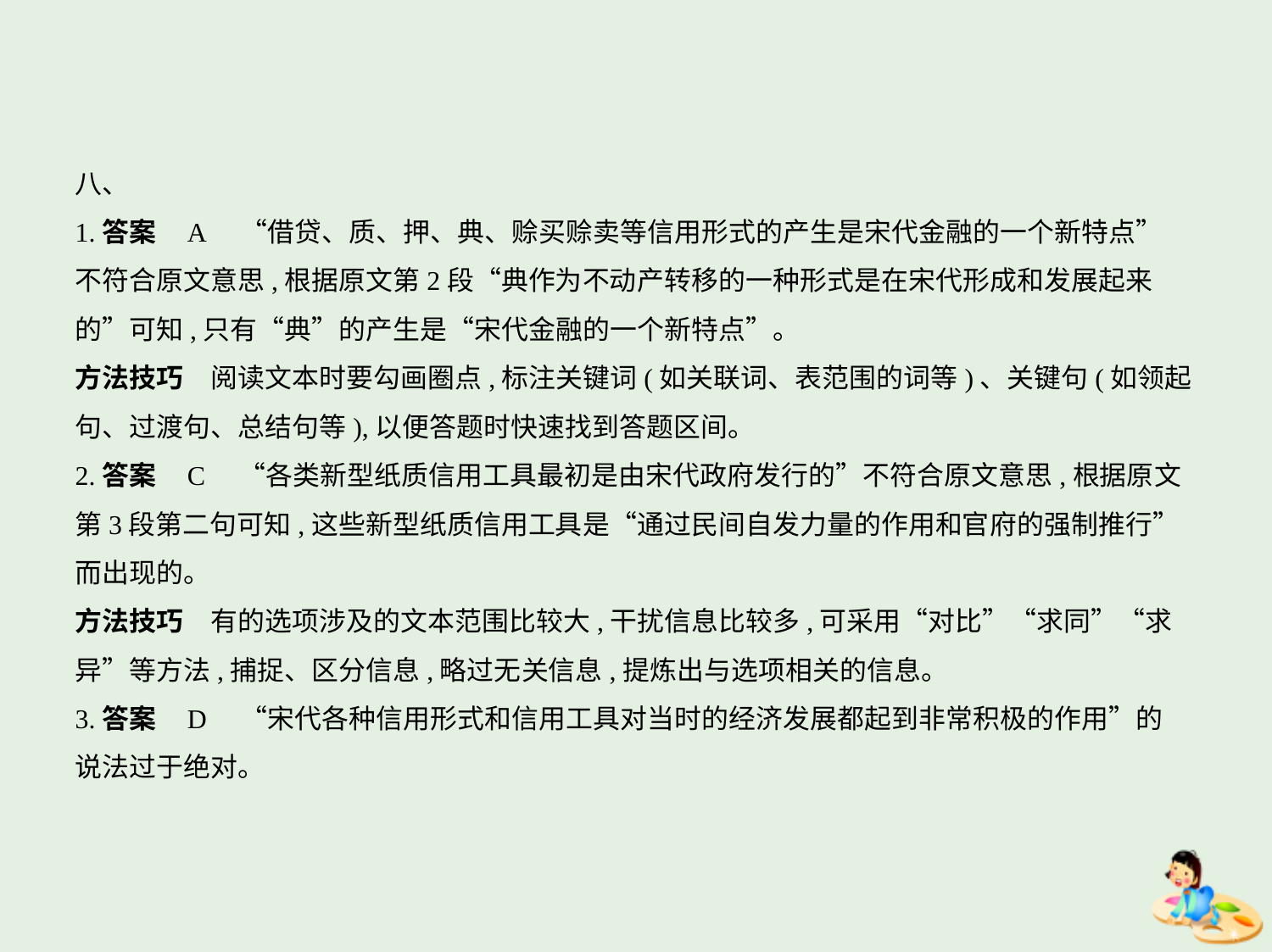

八、
1.答案    A　“借贷、质、押、典、赊买赊卖等信用形式的产生是宋代金融的一个新特点”
不符合原文意思,根据原文第2段“典作为不动产转移的一种形式是在宋代形成和发展起来
的”可知,只有“典”的产生是“宋代金融的一个新特点”。
方法技巧　阅读文本时要勾画圈点,标注关键词(如关联词、表范围的词等)、关键句(如领起
句、过渡句、总结句等),以便答题时快速找到答题区间。
2.答案    C　“各类新型纸质信用工具最初是由宋代政府发行的”不符合原文意思,根据原文
第3段第二句可知,这些新型纸质信用工具是“通过民间自发力量的作用和官府的强制推行”
而出现的。
方法技巧　有的选项涉及的文本范围比较大,干扰信息比较多,可采用“对比”“求同”“求
异”等方法,捕捉、区分信息,略过无关信息,提炼出与选项相关的信息。
3.答案    D　“宋代各种信用形式和信用工具对当时的经济发展都起到非常积极的作用”的
说法过于绝对。